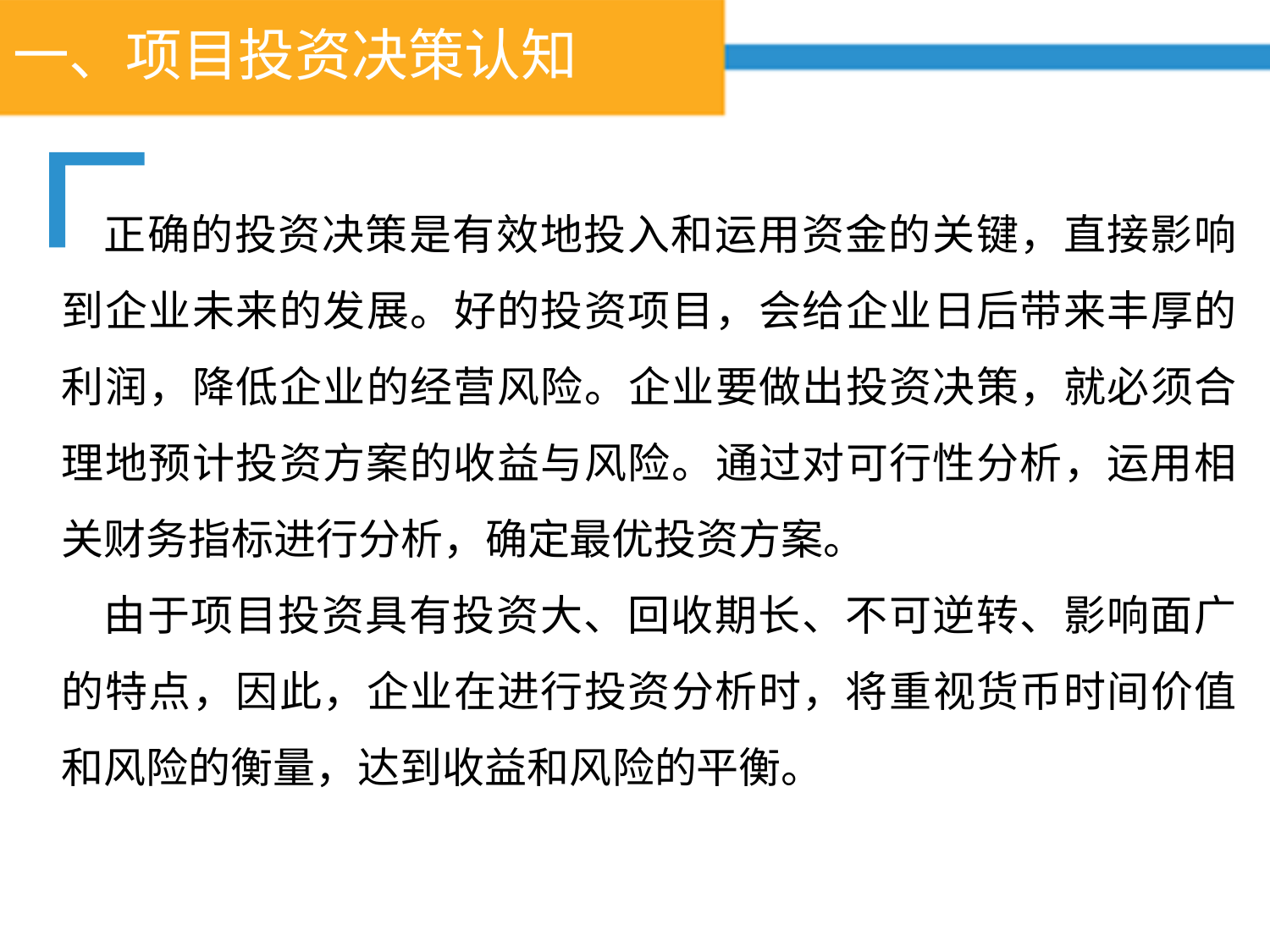

# 一、项目投资决策认知

正确的投资决策是有效地投入和运用资金的关键，直接影响到企业未来的发展。好的投资项目，会给企业日后带来丰厚的利润，降低企业的经营风险。企业要做出投资决策，就必须合理地预计投资方案的收益与风险。通过对可行性分析，运用相关财务指标进行分析，确定最优投资方案。
由于项目投资具有投资大、回收期长、不可逆转、影响面广的特点，因此，企业在进行投资分析时，将重视货币时间价值和风险的衡量，达到收益和风险的平衡。